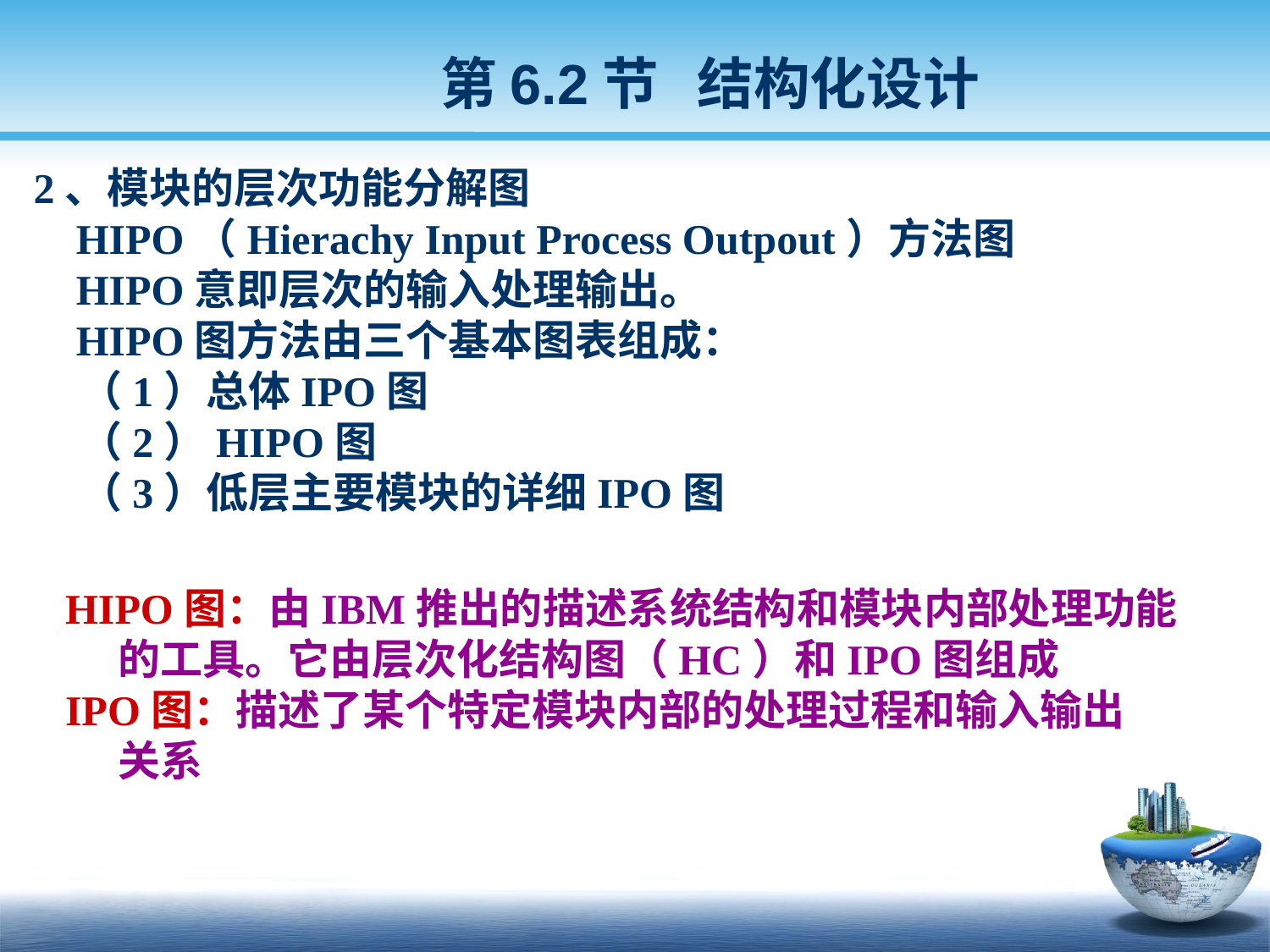

第6.2节   结构化设计

  2、模块的层次功能分解图
      HIPO（Hierachy Input Process Outpout）方法图
      HIPO意即层次的输入处理输出。
      HIPO图方法由三个基本图表组成：
      （1）总体IPO图
      （2）HIPO图
      （3）低层主要模块的详细IPO图

     HIPO图：由IBM推出的描述系统结构和模块内部处理功能
          的工具。它由层次化结构图（HC）和IPO图组成
     IPO图：描述了某个特定模块内部的处理过程和输入输出
          关系